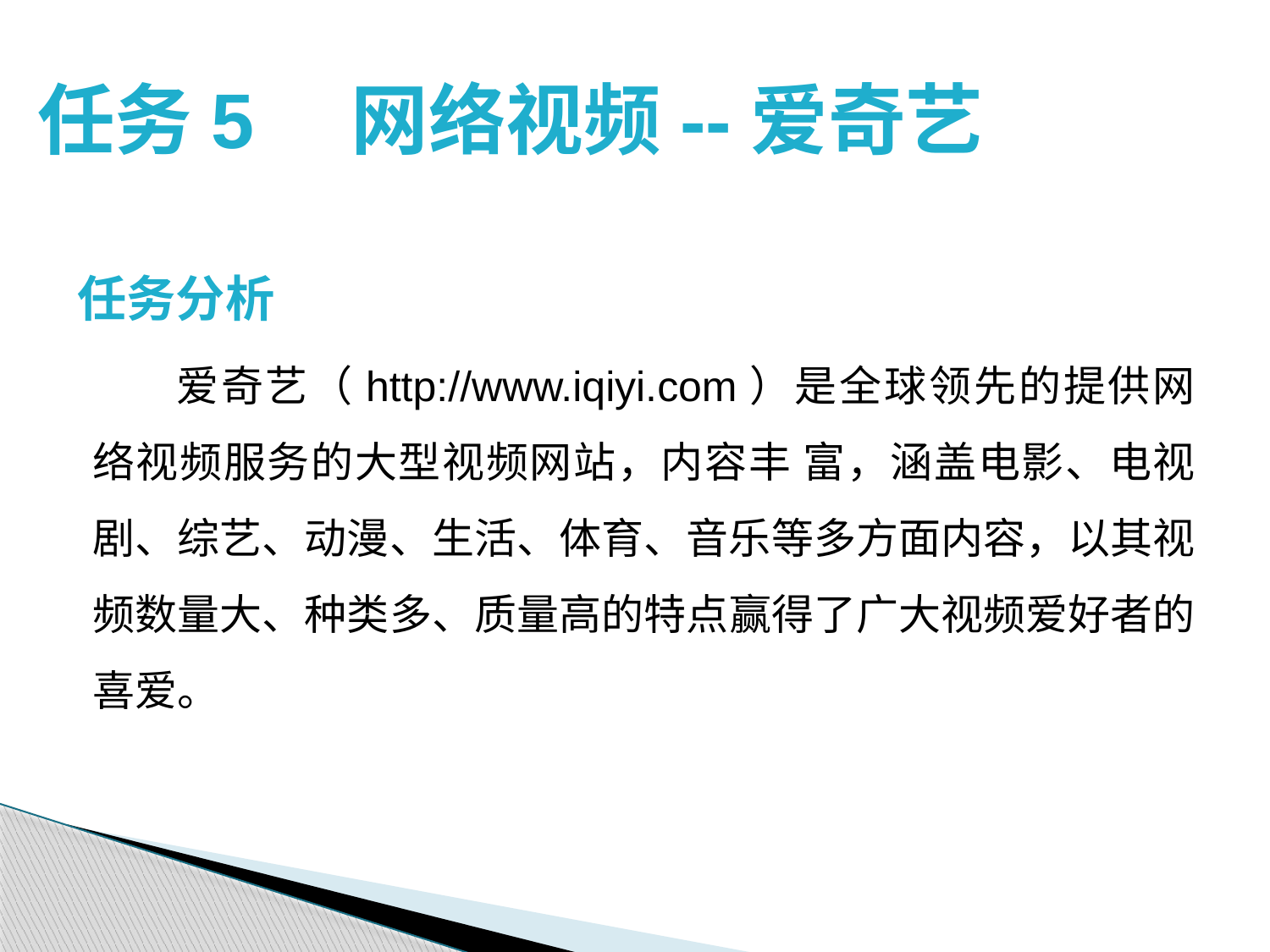

# 任务5　网络视频--爱奇艺
任务分析
爱奇艺（http://www.iqiyi.com）是全球领先的提供网络视频服务的大型视频网站，内容丰 富，涵盖电影、电视剧、综艺、动漫、生活、体育、音乐等多方面内容，以其视频数量大、种类多、质量高的特点赢得了广大视频爱好者的喜爱。